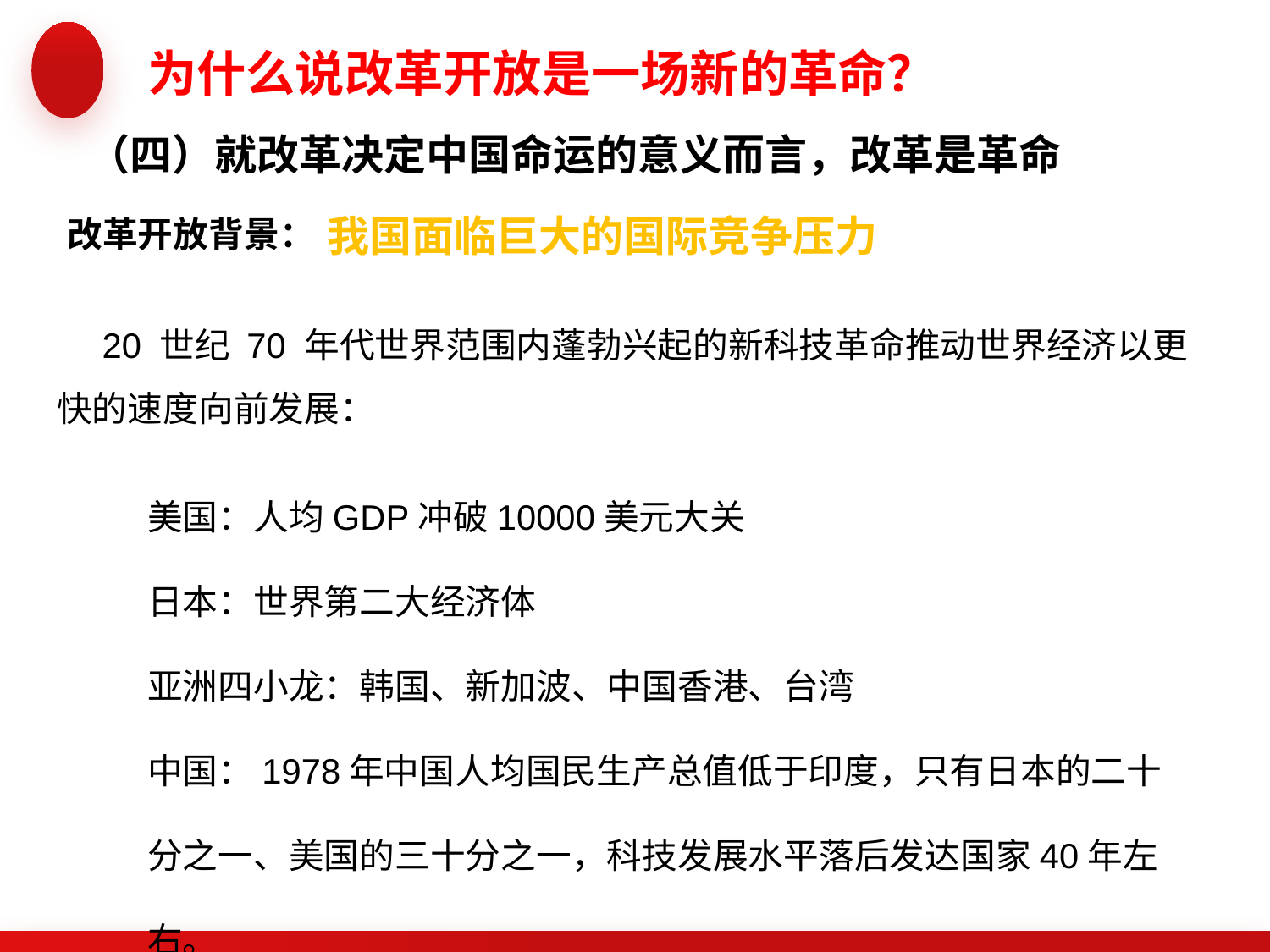

为什么说改革开放是一场新的革命？
（四）就改革决定中国命运的意义而言，改革是革命
我国面临巨大的国际竞争压力
改革开放背景：
     20 世纪 70 年代世界范围内蓬勃兴起的新科技革命推动世界经济以更快的速度向前发展：
美国：人均GDP冲破10000美元大关
日本：世界第二大经济体
亚洲四小龙：韩国、新加波、中国香港、台湾
中国：1978年中国人均国民生产总值低于印度，只有日本的二十分之一、美国的三十分之一，科技发展水平落后发达国家40年左右。